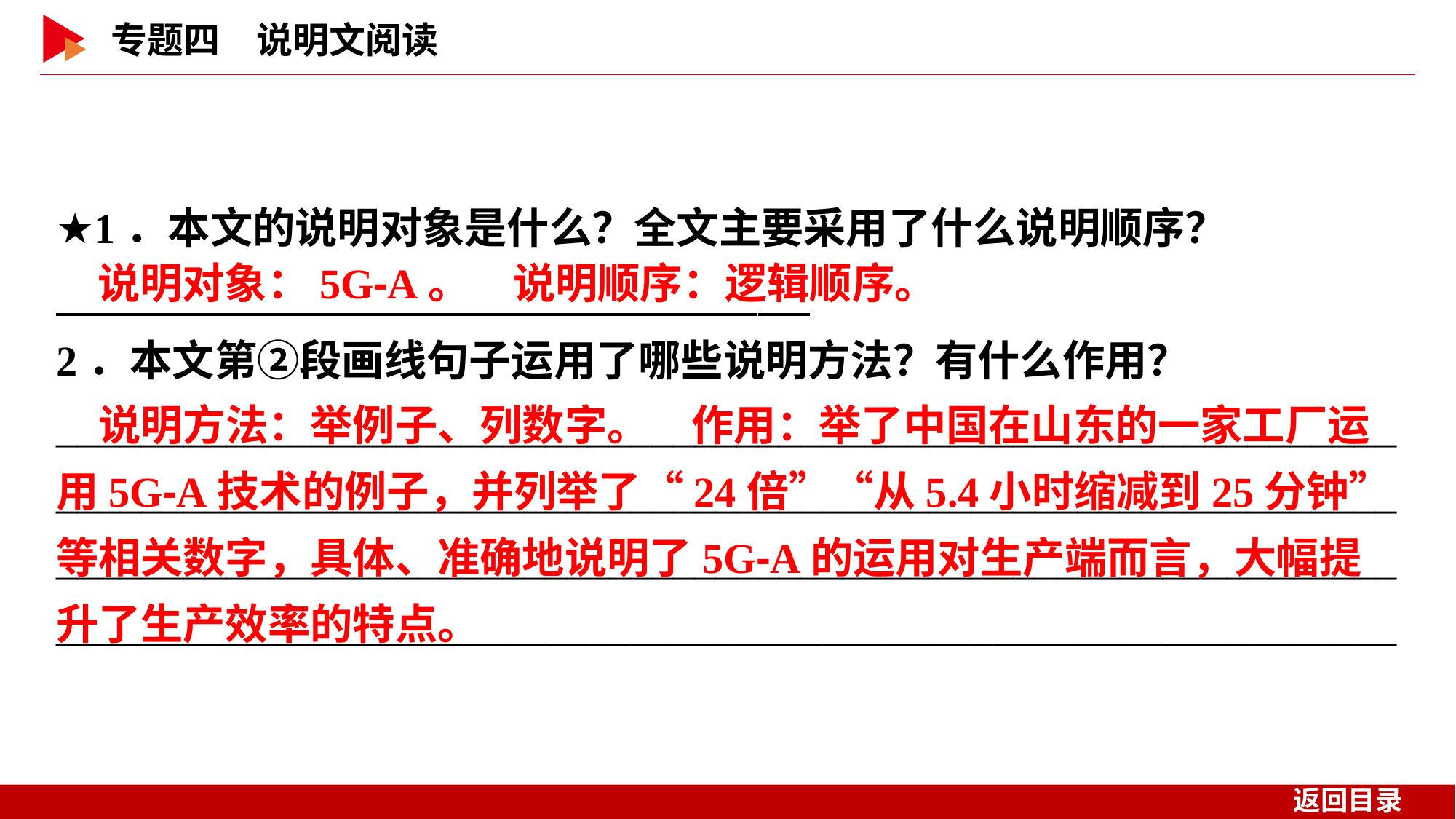

★1．本文的说明对象是什么？全文主要采用了什么说明顺序？

2．本文第②段画线句子运用了哪些说明方法？有什么作用？____________________________________________________________________________________________________________________________________________________________________________________________________________________________________________________________
说明对象：5G⁃A。　说明顺序：逻辑顺序。
　说明方法：举例子、列数字。　作用：举了中国在山东的一家工厂运用5G⁃A技术的例子，并列举了“24倍”“从5.4小时缩减到25分钟”等相关数字，具体、准确地说明了5G⁃A的运用对生产端而言，大幅提升了生产效率的特点。